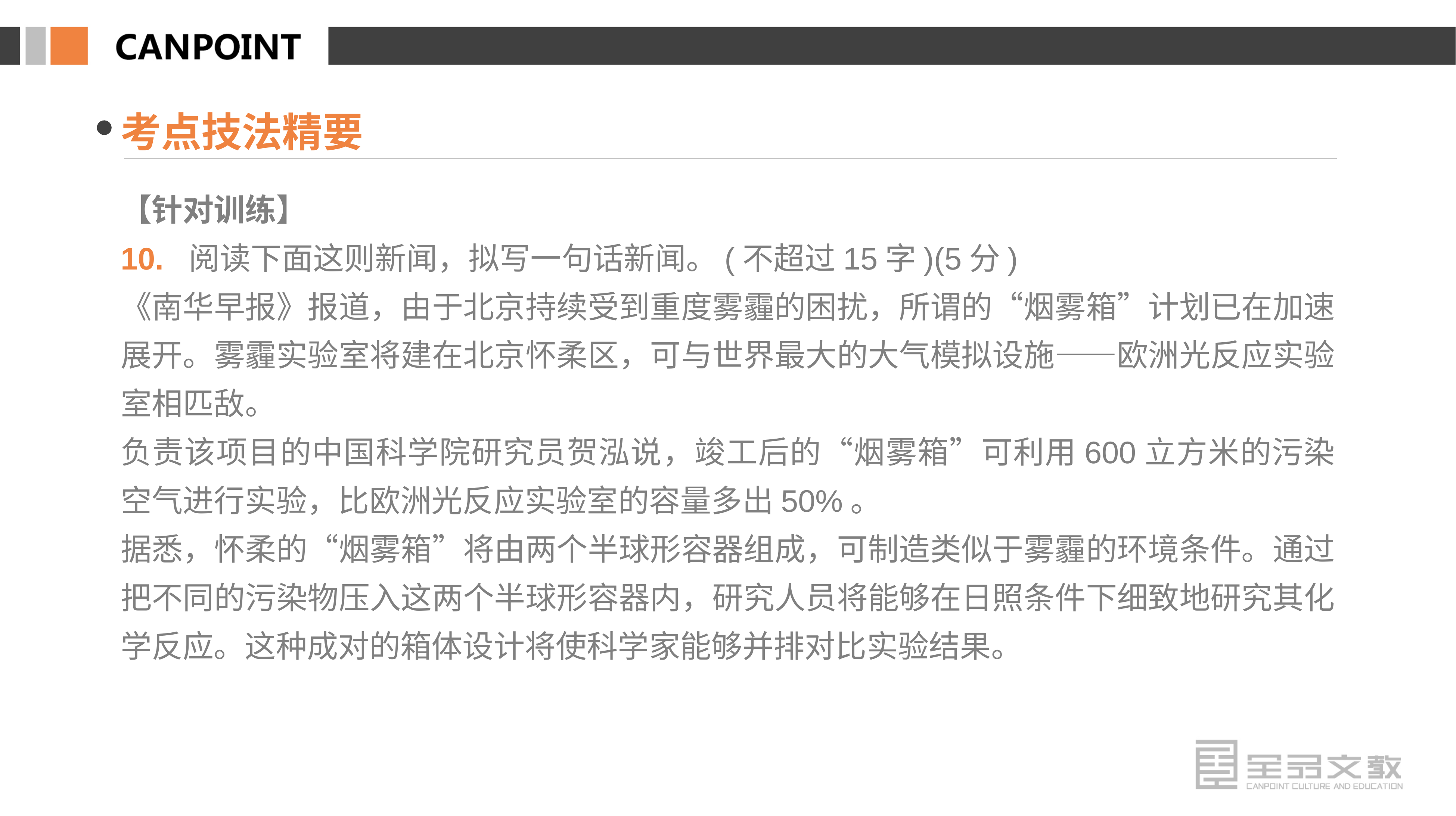

考点技法精要

【针对训练】
10.  阅读下面这则新闻，拟写一句话新闻。(不超过15字)(5分)
《南华早报》报道，由于北京持续受到重度雾霾的困扰，所谓的“烟雾箱”计划已在加速展开。雾霾实验室将建在北京怀柔区，可与世界最大的大气模拟设施——欧洲光反应实验室相匹敌。
负责该项目的中国科学院研究员贺泓说，竣工后的“烟雾箱”可利用600立方米的污染空气进行实验，比欧洲光反应实验室的容量多出50%。
据悉，怀柔的“烟雾箱”将由两个半球形容器组成，可制造类似于雾霾的环境条件。通过把不同的污染物压入这两个半球形容器内，研究人员将能够在日照条件下细致地研究其化学反应。这种成对的箱体设计将使科学家能够并排对比实验结果。